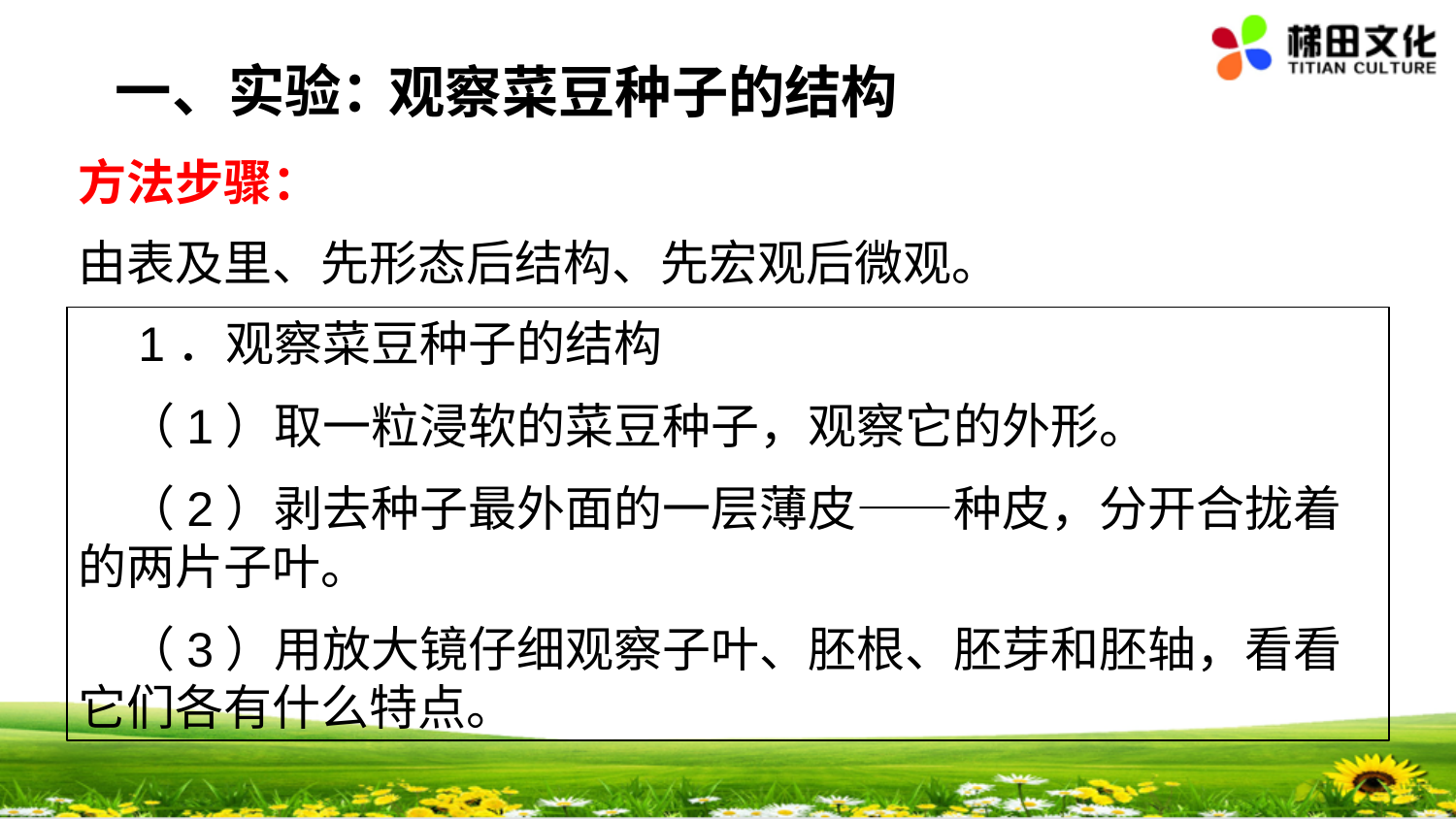

一、实验：
观察菜豆种子的结构
方法步骤：
由表及里、先形态后结构、先宏观后微观。
　1．观察菜豆种子的结构
　（1）取一粒浸软的菜豆种子，观察它的外形。
　（2）剥去种子最外面的一层薄皮——种皮，分开合拢着的两片子叶。
　（3）用放大镜仔细观察子叶、胚根、胚芽和胚轴，看看它们各有什么特点。